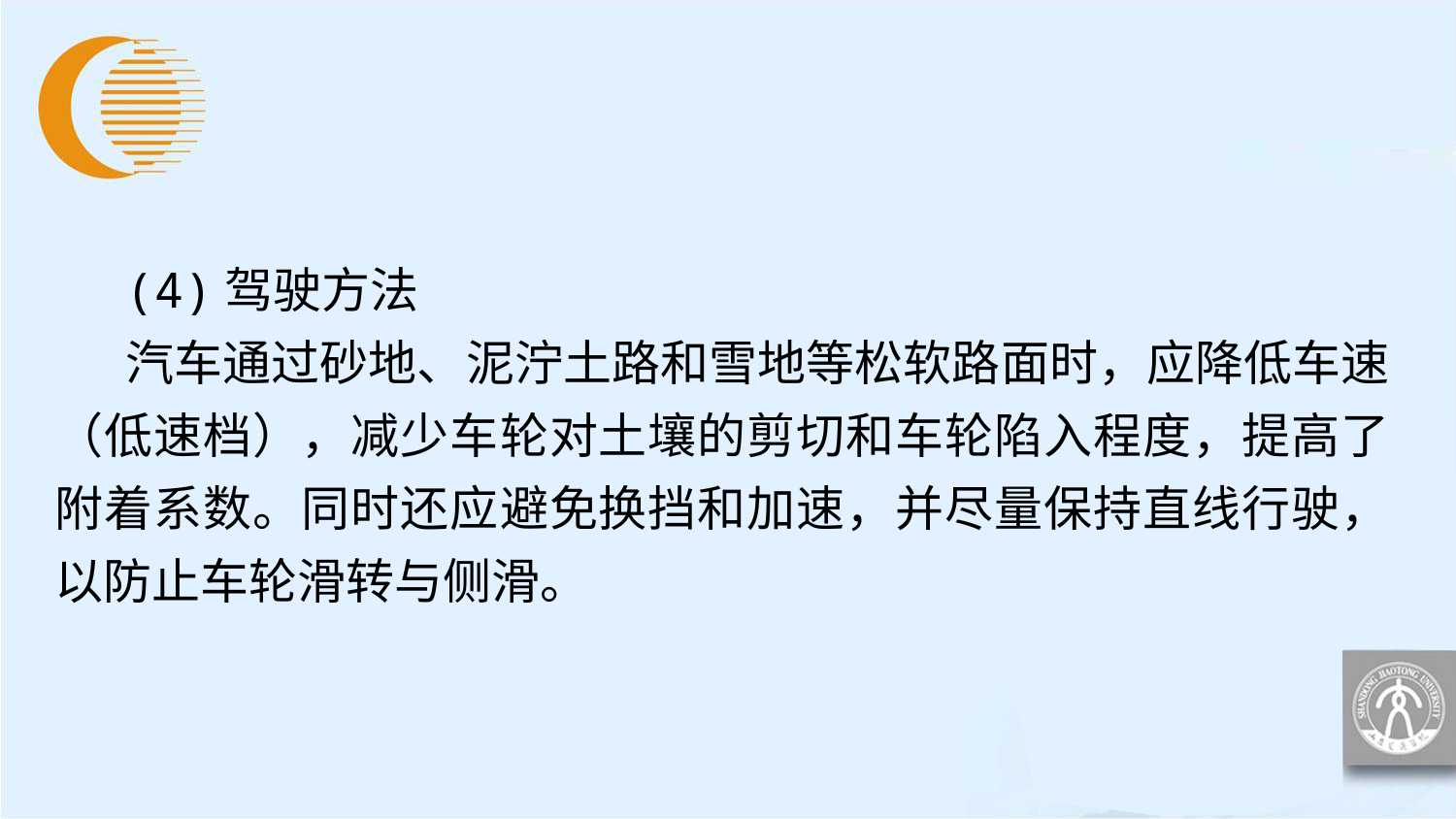

(4)驾驶方法
汽车通过砂地、泥泞土路和雪地等松软路面时，应降低车速（低速档），减少车轮对土壤的剪切和车轮陷入程度，提高了附着系数。同时还应避免换挡和加速，并尽量保持直线行驶，以防止车轮滑转与侧滑。